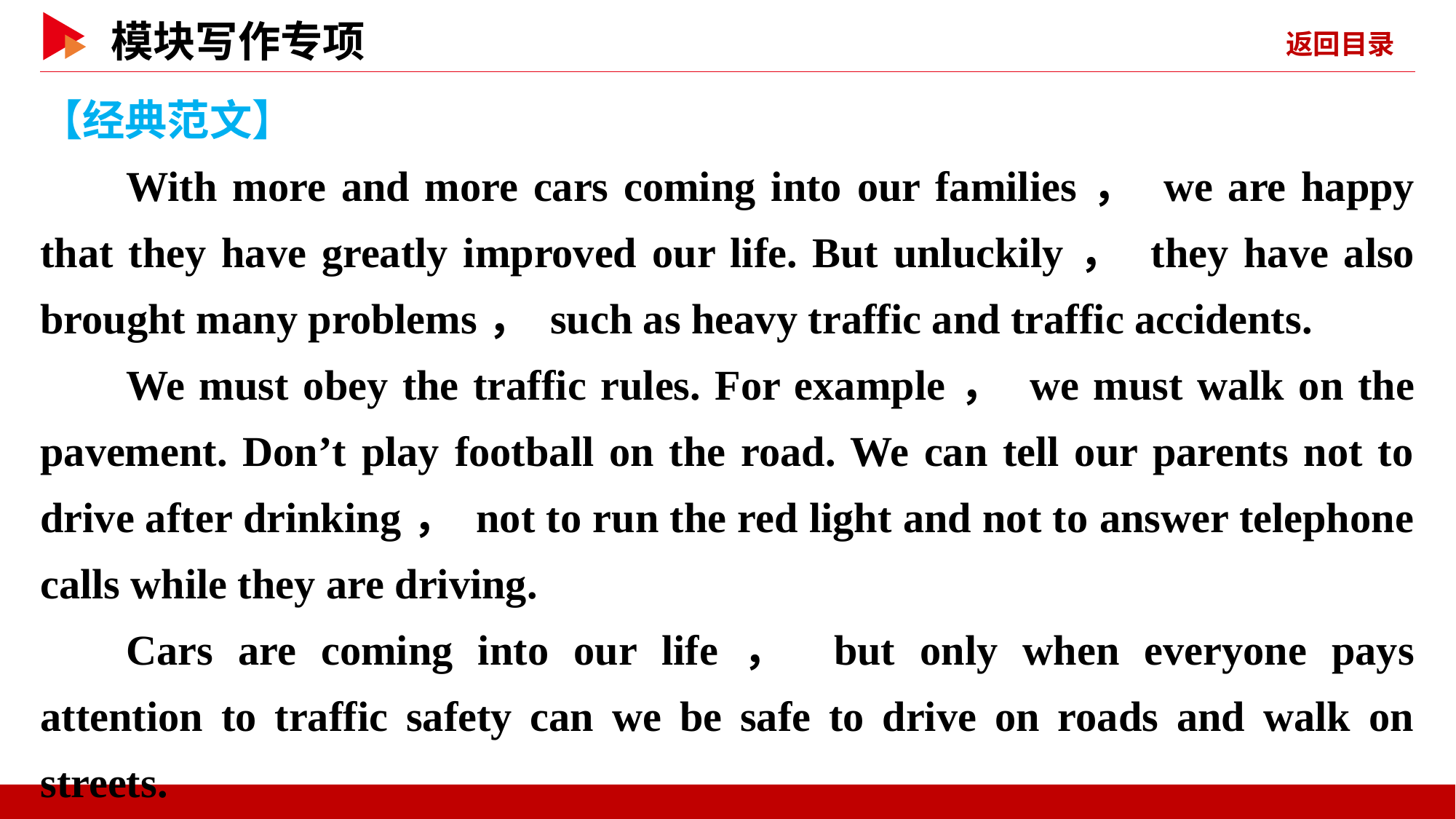

【经典范文】
With more and more cars coming into our families， we are happy that they have greatly improved our life. But unluckily， they have also brought many problems， such as heavy traffic and traffic accidents.
We must obey the traffic rules. For example， we must walk on the pavement. Don’t play football on the road. We can tell our parents not to drive after drinking， not to run the red light and not to answer telephone calls while they are driving.
Cars are coming into our life， but only when everyone pays attention to traffic safety can we be safe to drive on roads and walk on streets.